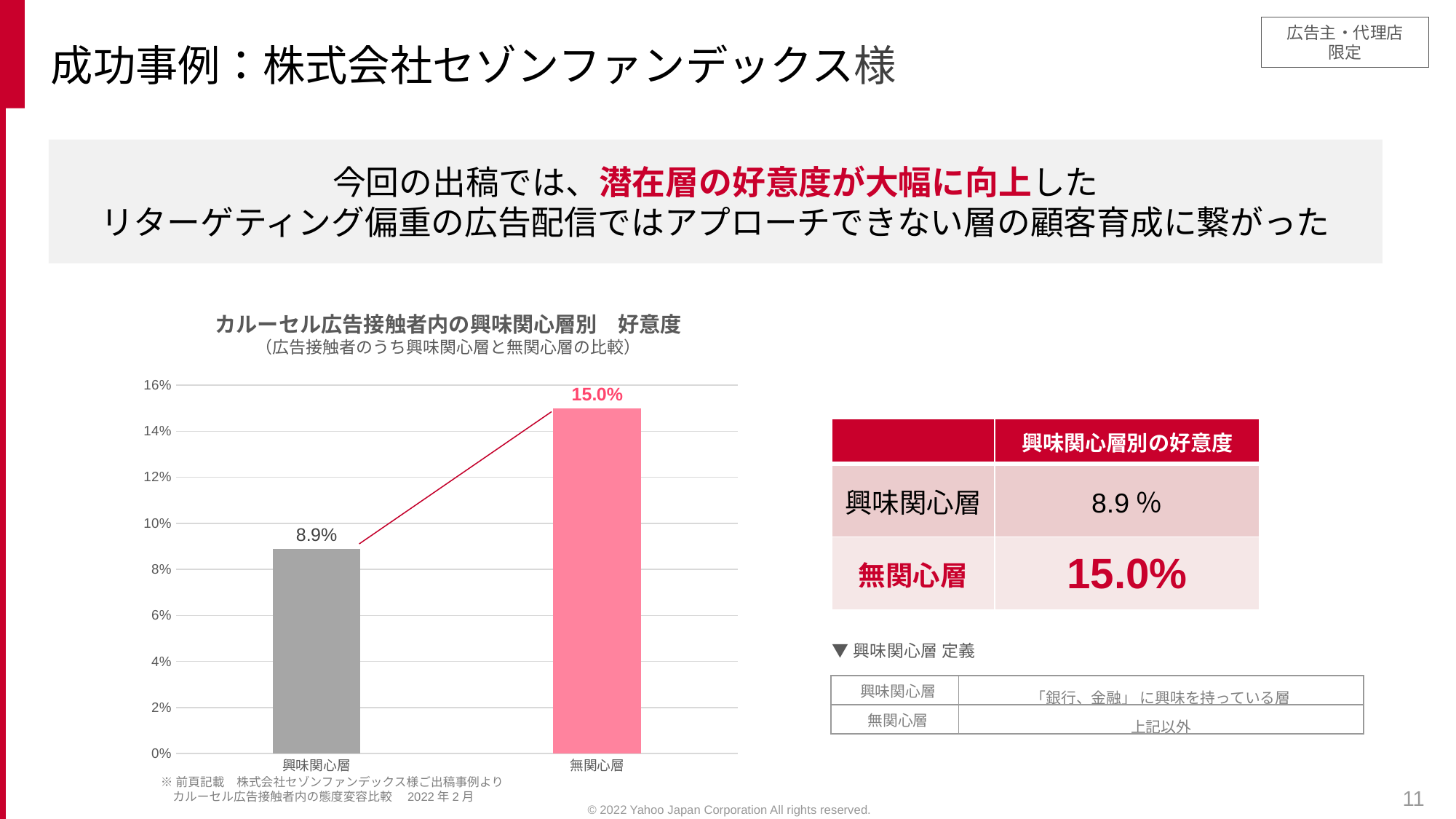

成功事例：株式会社セゾンファンデックス様
今回の出稿では、潜在層の好意度が大幅に向上した
リターゲティング偏重の広告配信ではアプローチできない層の顧客育成に繋がった
カルーセル広告接触者内の興味関⼼層別　好意度
（広告接触者のうち興味関心層と無関心層の比較）

### Chart

| Category | 広告接触者 |
|---|---|
| 興味関⼼層 | 0.089 |
| 無関⼼層 | 0.15 |
|  | 興味関⼼層別の好意度 |
| --- | --- |
| 興味関⼼層 | 8.9％ |
| 無関⼼層 | 15.0% |
▼興味関⼼層 定義
| 興味関⼼層 | 「銀⾏、⾦融」 に興味を持っている層 |
| --- | --- |
| 無関⼼層 | 上記以外 |
※前頁記載　株式会社セゾンファンデックス様ご出稿事例より
　カルーセル広告接触者内の態度変容比較　2022年2月
11